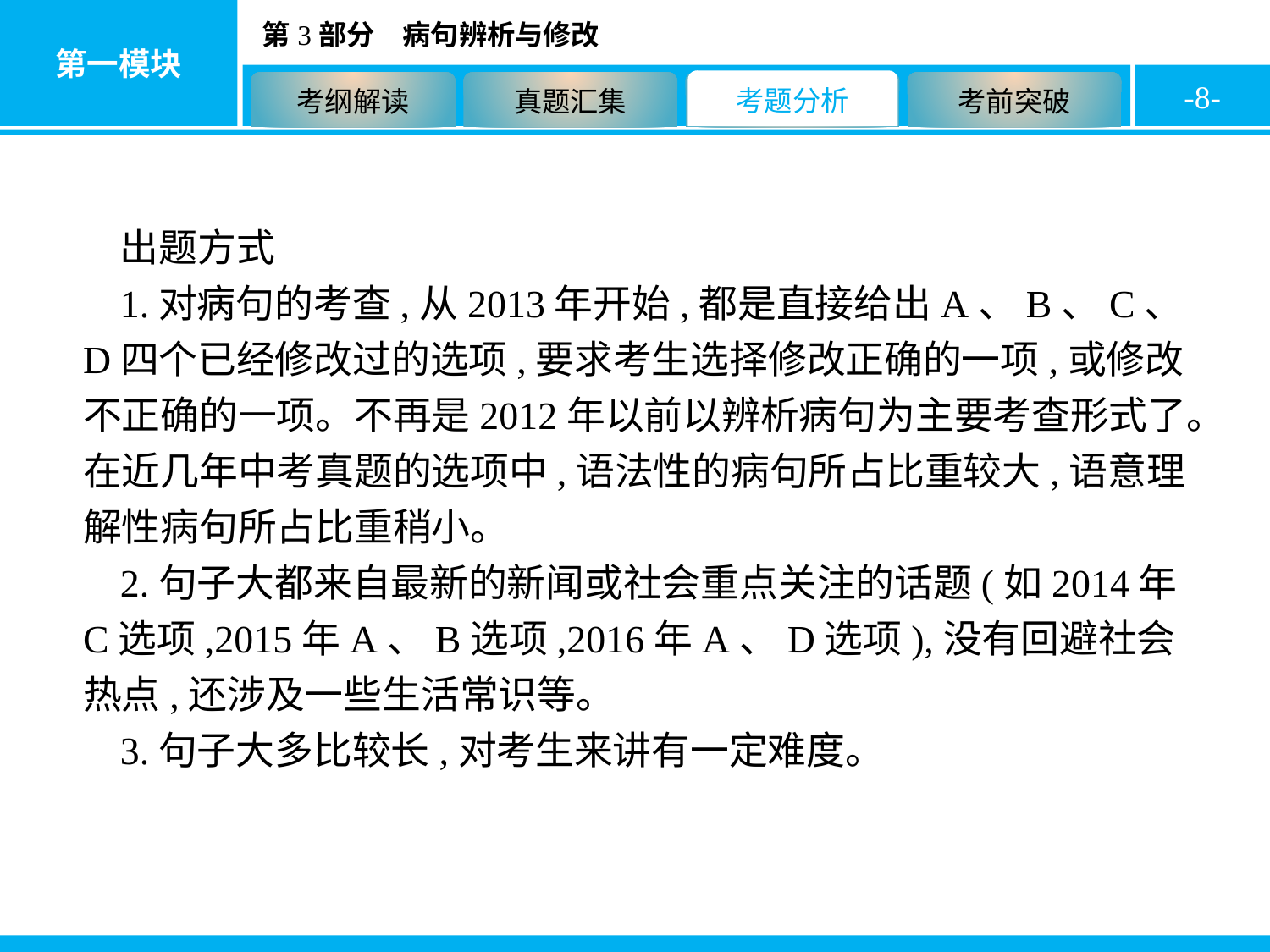

-8-
出题方式
1.对病句的考查,从2013年开始,都是直接给出A、B、C、D四个已经修改过的选项,要求考生选择修改正确的一项,或修改不正确的一项。不再是2012年以前以辨析病句为主要考查形式了。在近几年中考真题的选项中,语法性的病句所占比重较大,语意理解性病句所占比重稍小。
2.句子大都来自最新的新闻或社会重点关注的话题(如2014年C选项,2015年A、B选项,2016年A、D选项),没有回避社会热点,还涉及一些生活常识等。
3.句子大多比较长,对考生来讲有一定难度。